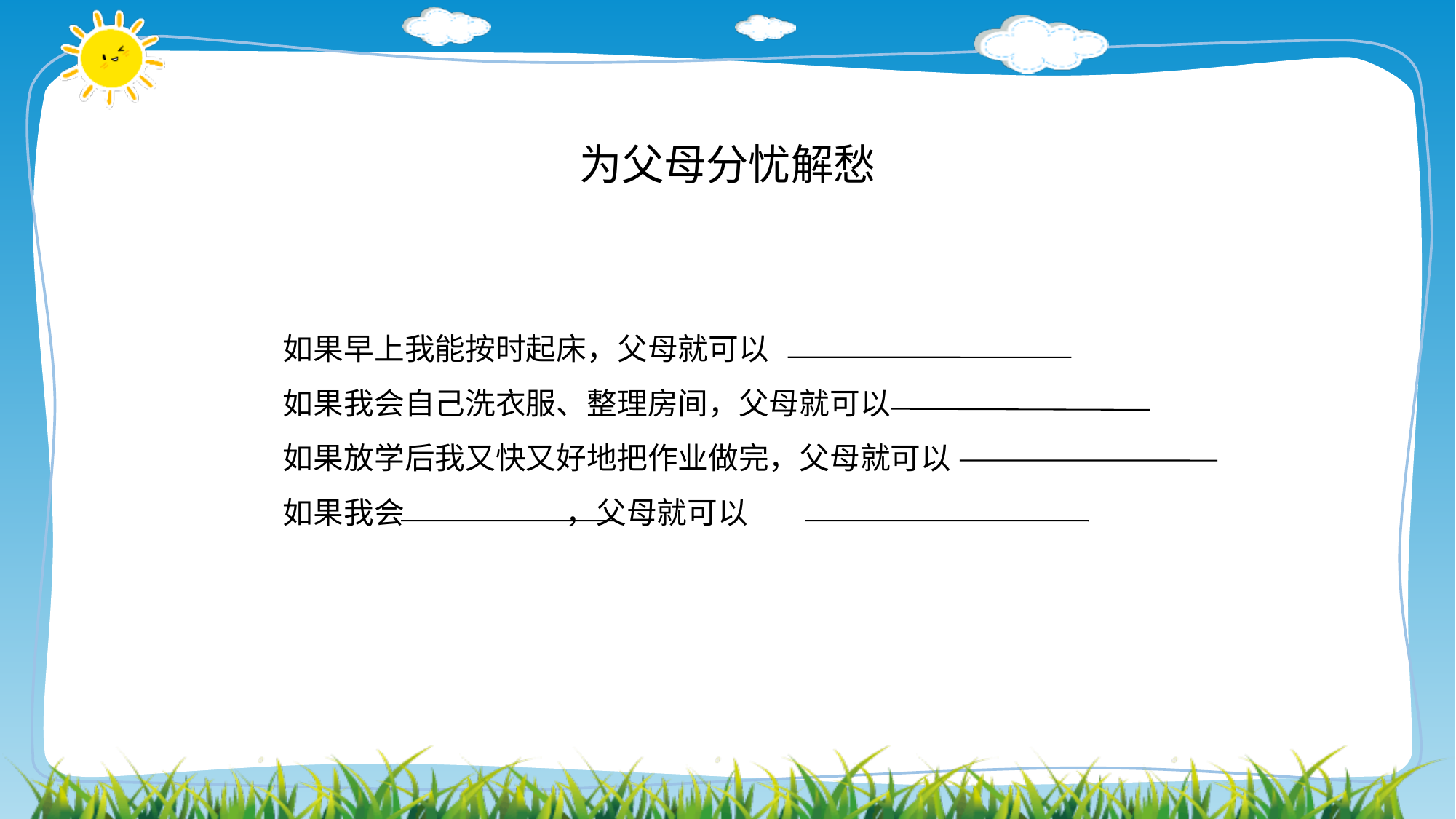

为父母分忧解愁
如果早上我能按时起床，父母就可以
如果我会自己洗衣服、整理房间，父母就可以
如果放学后我又快又好地把作业做完，父母就可以
如果我会                        ，父母就可以